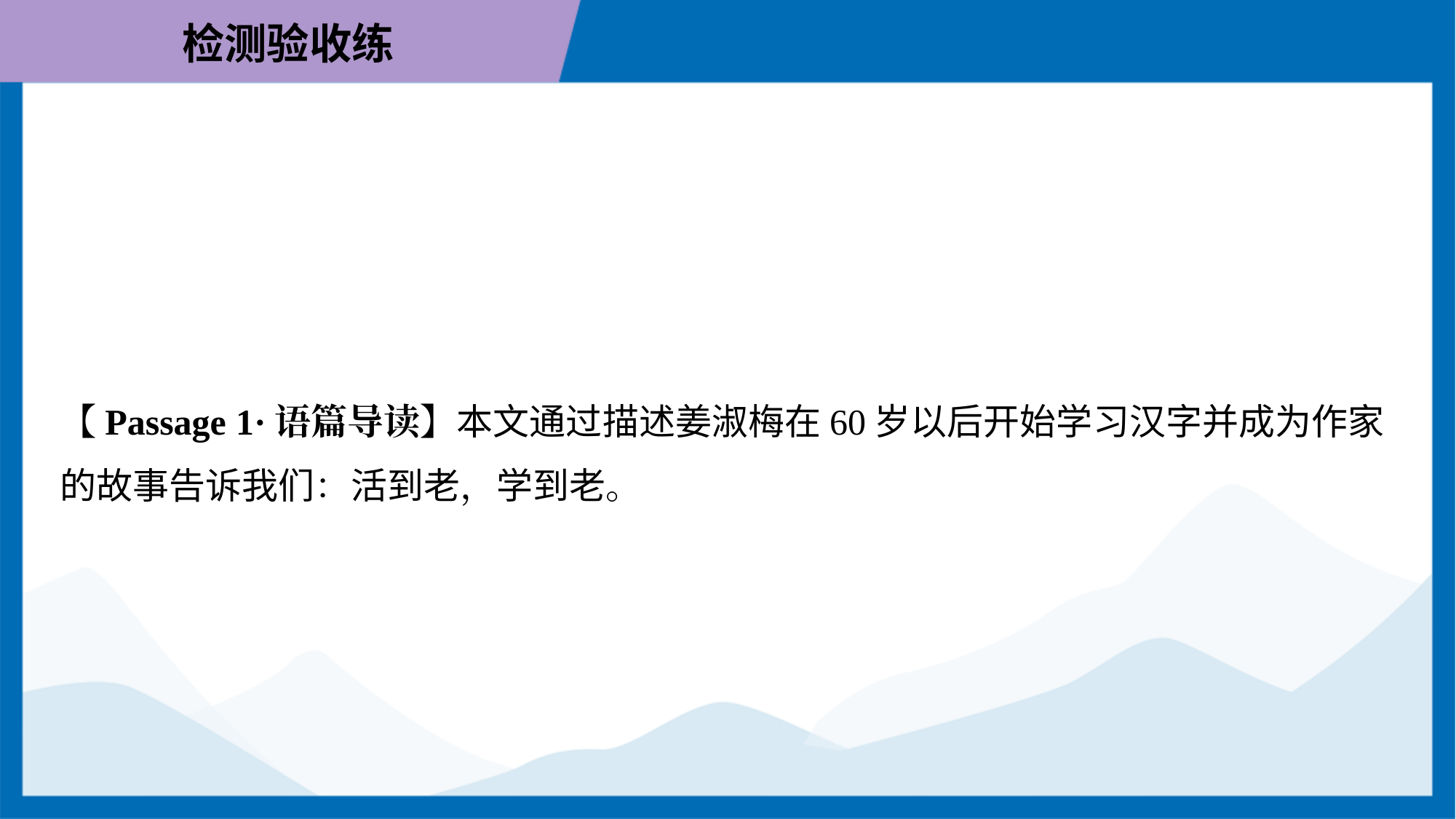

【Passage 1·语篇导读】本文通过描述姜淑梅在60岁以后开始学习汉字并成为作家
的故事告诉我们：活到老，学到老。